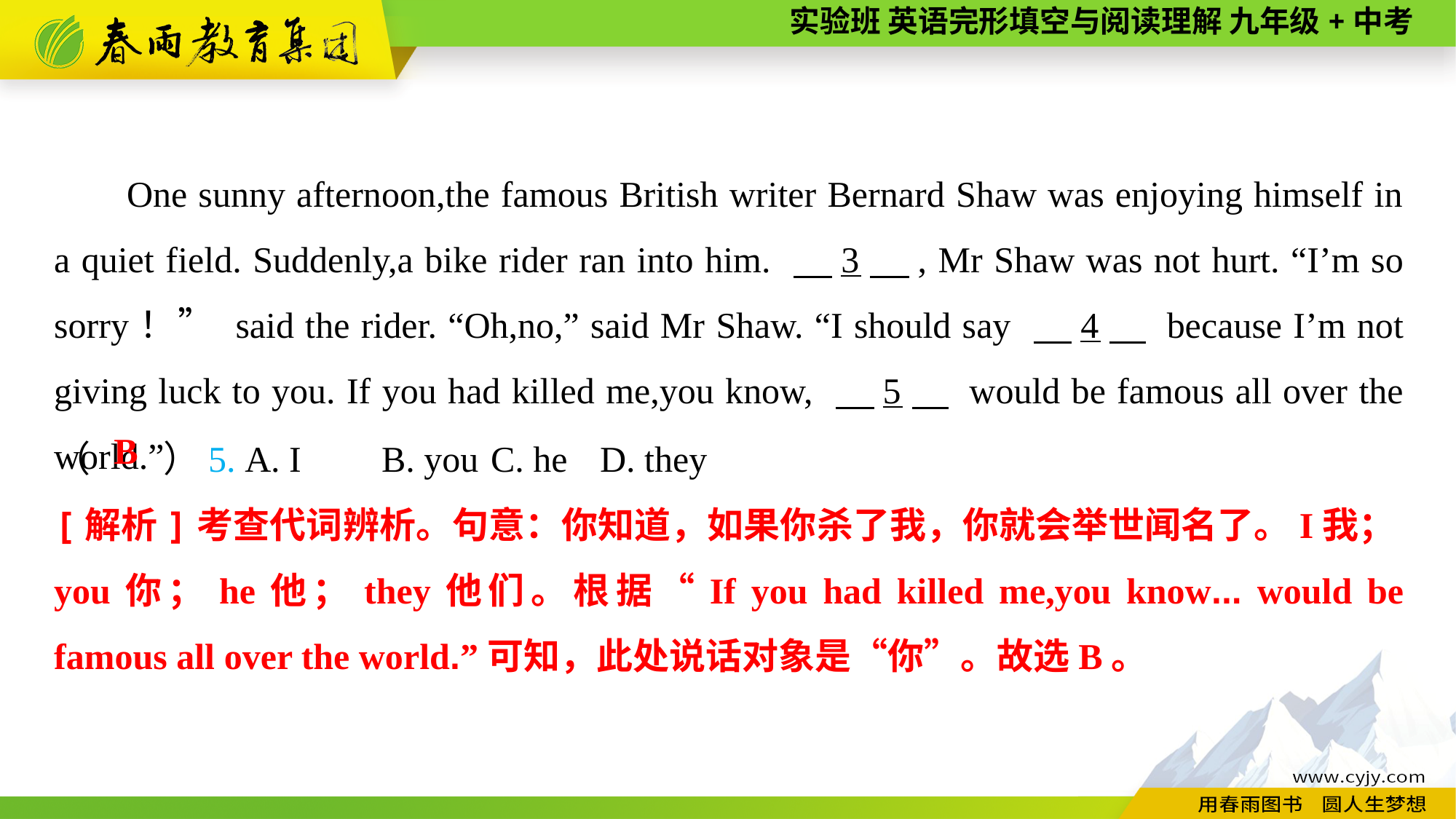

One sunny afternoon,the famous British writer Bernard Shaw was enjoying himself in a quiet field. Suddenly,a bike rider ran into him. 　3　, Mr Shaw was not hurt. “I’m so sorry！” said the rider. “Oh,no,” said Mr Shaw. “I should say 　4　 because I’m not giving luck to you. If you had killed me,you know, 　5　 would be famous all over the world.”
（　　）5. A. I	B. you	C. he	D. they
B
[解析]考查代词辨析。句意：你知道，如果你杀了我，你就会举世闻名了。I我；you你；he他；they他们。根据“If you had killed me,you know... would be famous all over the world.”可知，此处说话对象是“你”。故选B。